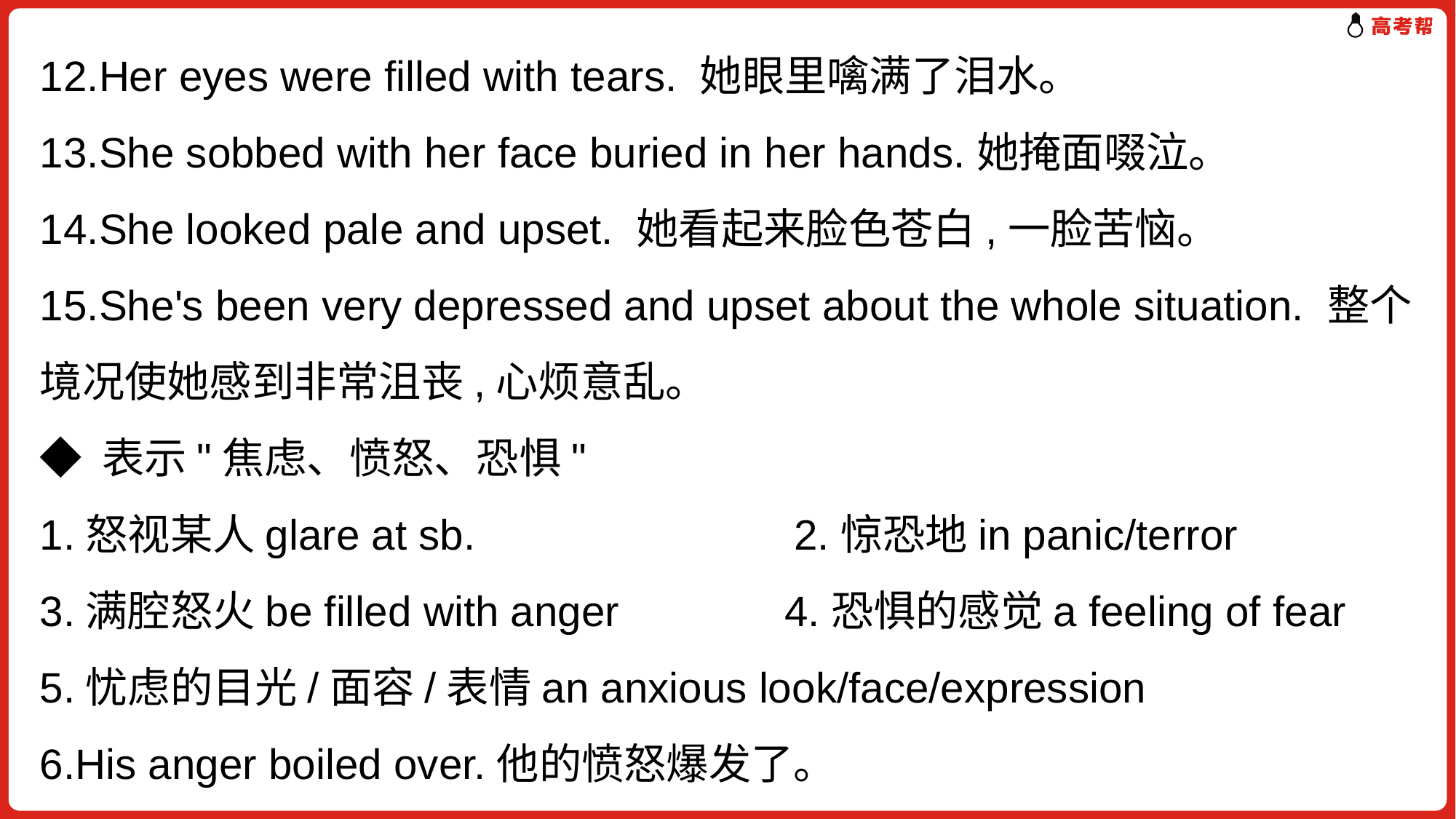

12.Her eyes were filled with tears. 她眼里噙满了泪水。
13.She sobbed with her face buried in her hands.她掩面啜泣。
14.She looked pale and upset. 她看起来脸色苍白,一脸苦恼。
15.She's been very depressed and upset about the whole situation. 整个境况使她感到非常沮丧,心烦意乱。
◆ 表示"焦虑、愤怒、恐惧"
1.怒视某人glare at sb.                           2.惊恐地in panic/terror
3.满腔怒火be filled with anger              4.恐惧的感觉a feeling of fear
5.忧虑的目光/面容/表情an anxious look/face/expression
6.His anger boiled over.他的愤怒爆发了。